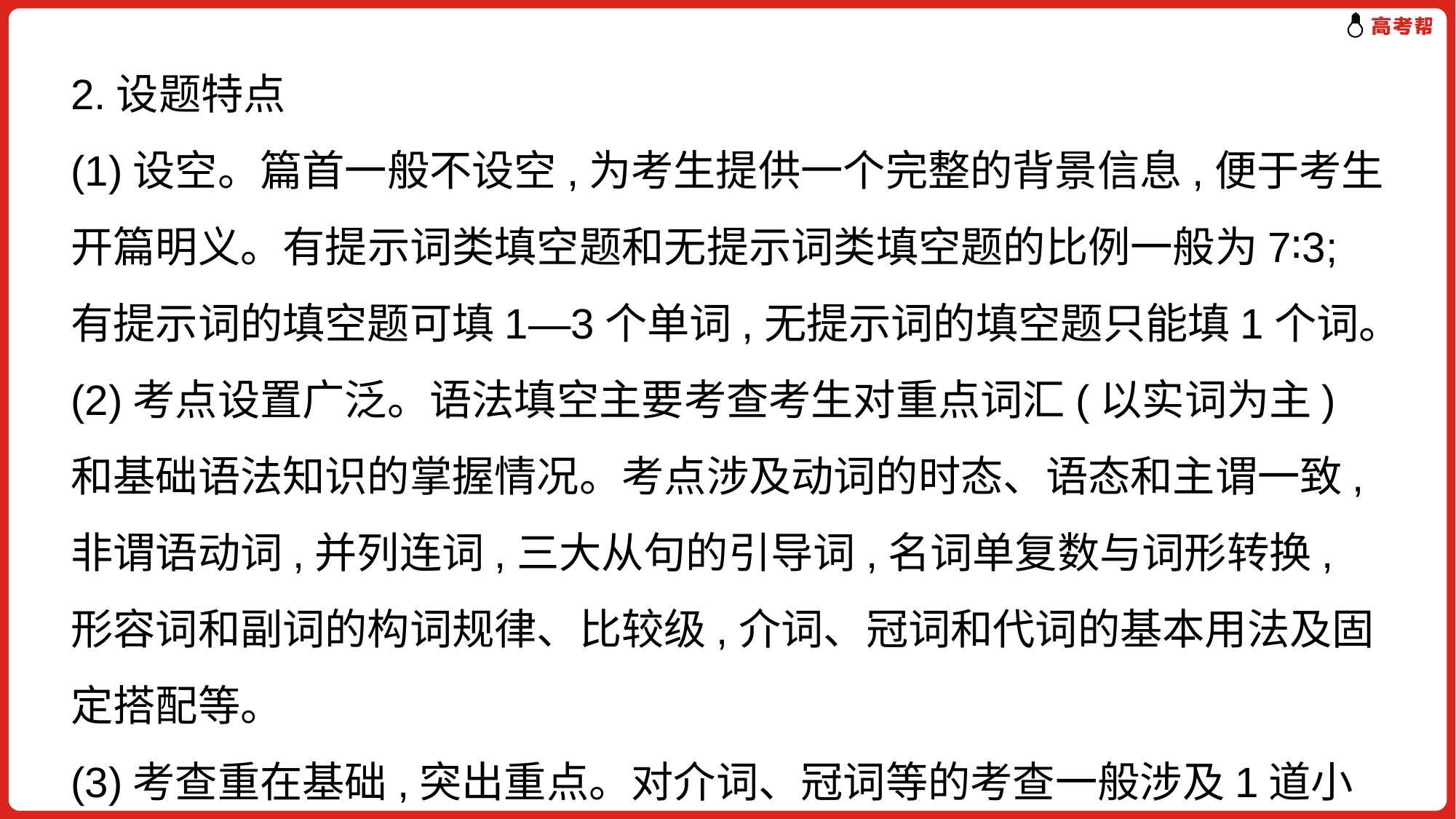

2.设题特点
(1)设空。篇首一般不设空,为考生提供一个完整的背景信息,便于考生开篇明义。有提示词类填空题和无提示词类填空题的比例一般为7∶3;有提示词的填空题可填1—3个单词,无提示词的填空题只能填1个词。
(2)考点设置广泛。语法填空主要考查考生对重点词汇(以实词为主)和基础语法知识的掌握情况。考点涉及动词的时态、语态和主谓一致,非谓语动词,并列连词,三大从句的引导词,名词单复数与词形转换,形容词和副词的构词规律、比较级,介词、冠词和代词的基本用法及固定搭配等。
(3)考查重在基础,突出重点。对介词、冠词等的考查一般涉及1道小题,